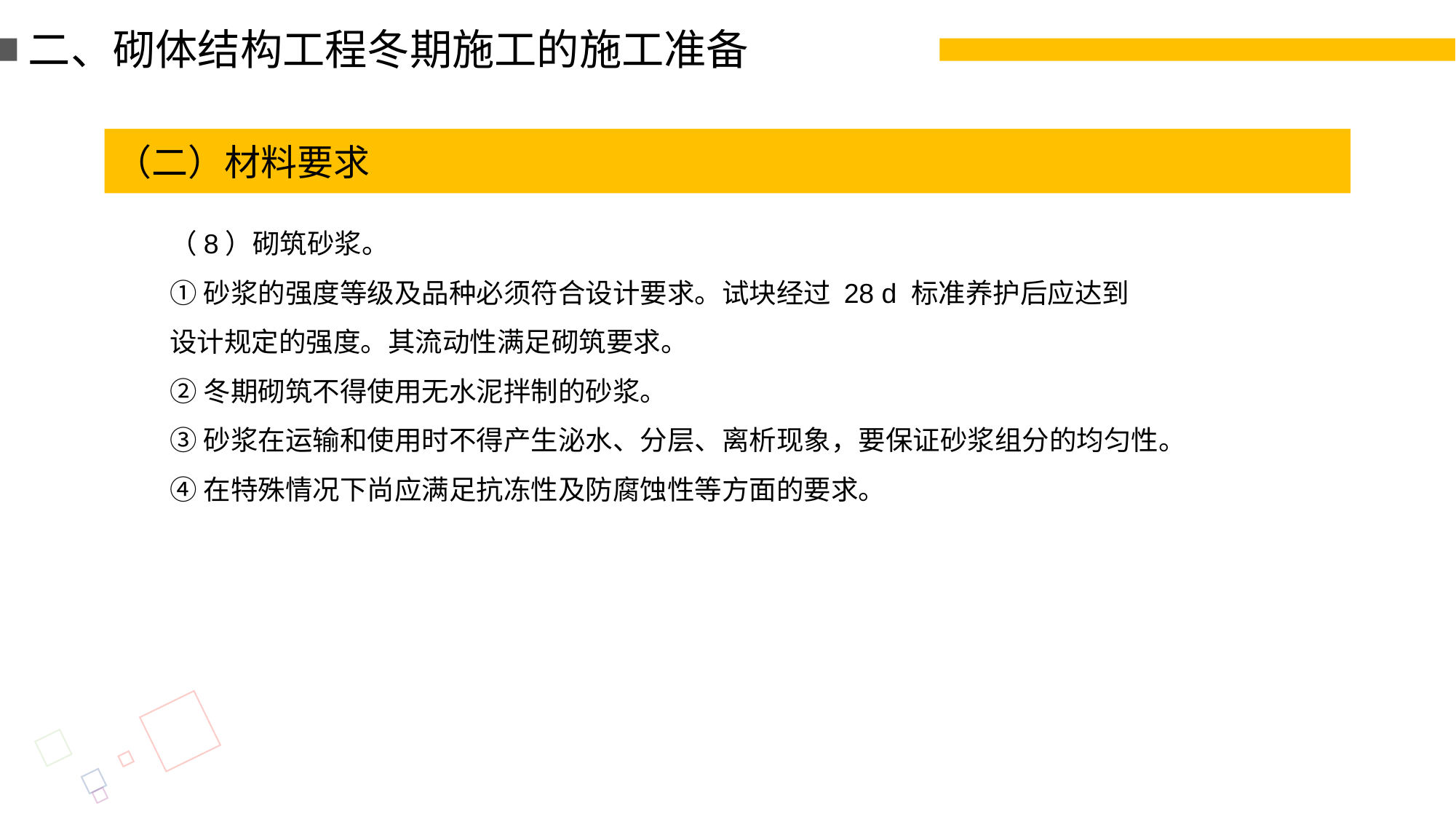

二、砌体结构工程冬期施工的施工准备
（二）材料要求
（8）砌筑砂浆。
①砂浆的强度等级及品种必须符合设计要求。试块经过 28 d 标准养护后应达到
设计规定的强度。其流动性满足砌筑要求。
②冬期砌筑不得使用无水泥拌制的砂浆。
③砂浆在运输和使用时不得产生泌水、分层、离析现象，要保证砂浆组分的均匀性。
④在特殊情况下尚应满足抗冻性及防腐蚀性等方面的要求。